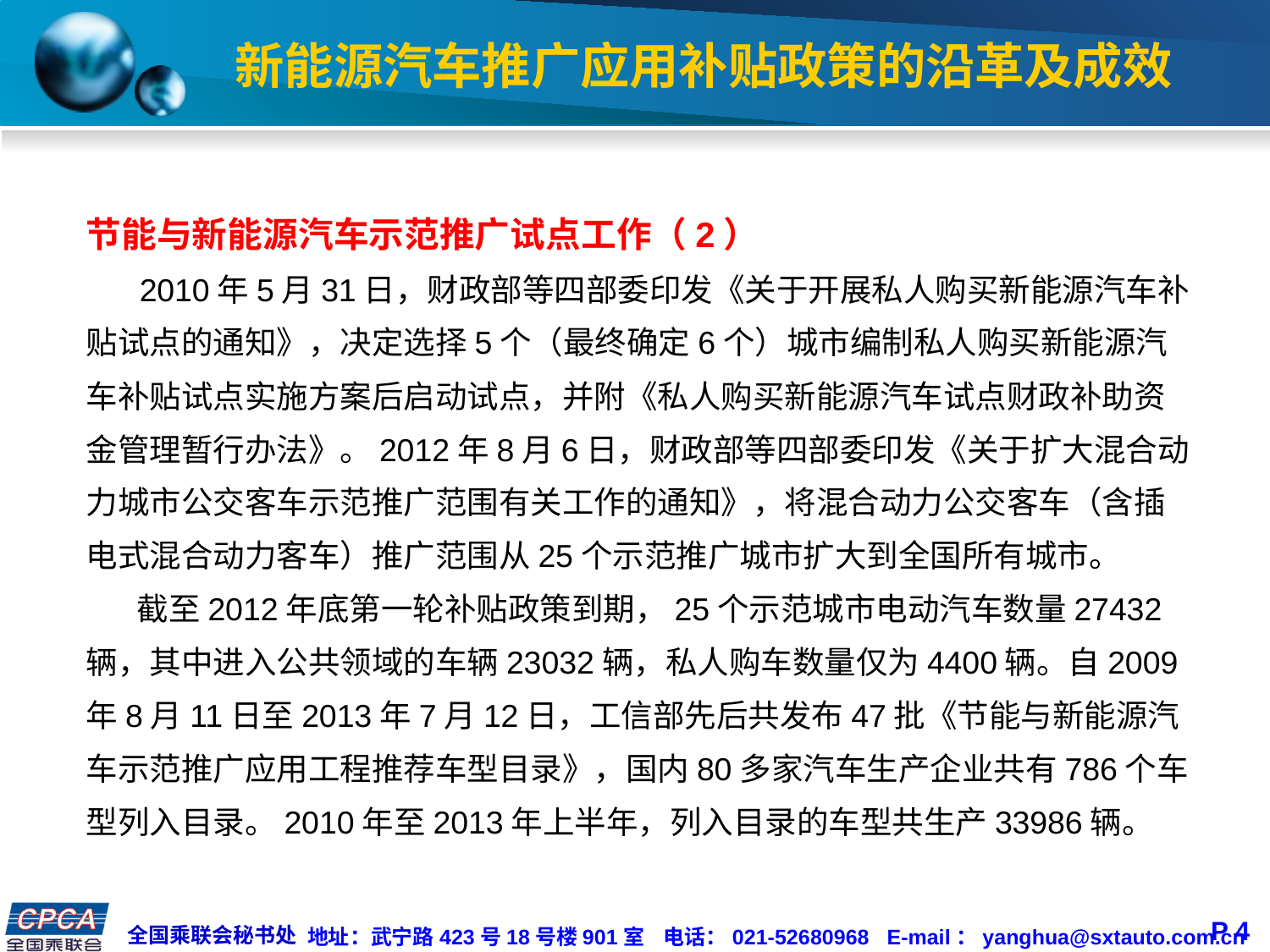

# 新能源汽车推广应用补贴政策的沿革及成效
节能与新能源汽车示范推广试点工作（2）
      2010年5月31日，财政部等四部委印发《关于开展私人购买新能源汽车补贴试点的通知》，决定选择5个（最终确定6个）城市编制私人购买新能源汽车补贴试点实施方案后启动试点，并附《私人购买新能源汽车试点财政补助资金管理暂行办法》。2012年8月6日，财政部等四部委印发《关于扩大混合动力城市公交客车示范推广范围有关工作的通知》，将混合动力公交客车（含插电式混合动力客车）推广范围从25个示范推广城市扩大到全国所有城市。
      截至2012年底第一轮补贴政策到期，25个示范城市电动汽车数量27432辆，其中进入公共领域的车辆23032辆，私人购车数量仅为4400辆。自2009年8月11日至2013年7月12日，工信部先后共发布47批《节能与新能源汽车示范推广应用工程推荐车型目录》，国内80多家汽车生产企业共有786个车型列入目录。2010年至2013年上半年，列入目录的车型共生产33986辆。